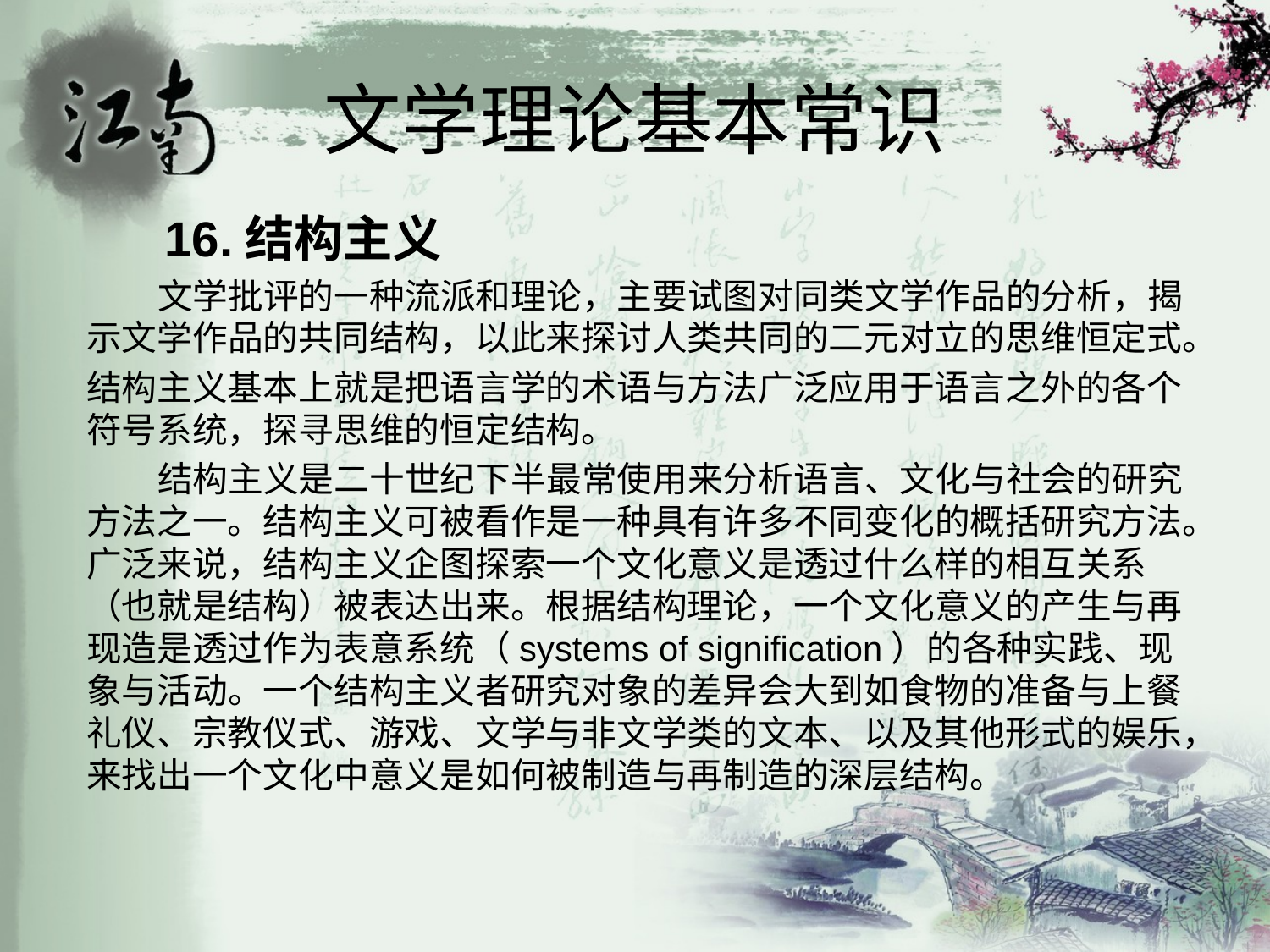

# 文学理论基本常识
        16.结构主义
        文学批评的一种流派和理论，主要试图对同类文学作品的分析，揭示文学作品的共同结构，以此来探讨人类共同的二元对立的思维恒定式。
结构主义基本上就是把语言学的术语与方法广泛应用于语言之外的各个符号系统，探寻思维的恒定结构。
        结构主义是二十世纪下半最常使用来分析语言、文化与社会的研究方法之一。结构主义可被看作是一种具有许多不同变化的概括研究方法。广泛来说，结构主义企图探索一个文化意义是透过什么样的相互关系（也就是结构）被表达出来。根据结构理论，一个文化意义的产生与再现造是透过作为表意系统（systems of signification）的各种实践、现象与活动。一个结构主义者研究对象的差异会大到如食物的准备与上餐礼仪、宗教仪式、游戏、文学与非文学类的文本、以及其他形式的娱乐，来找出一个文化中意义是如何被制造与再制造的深层结构。